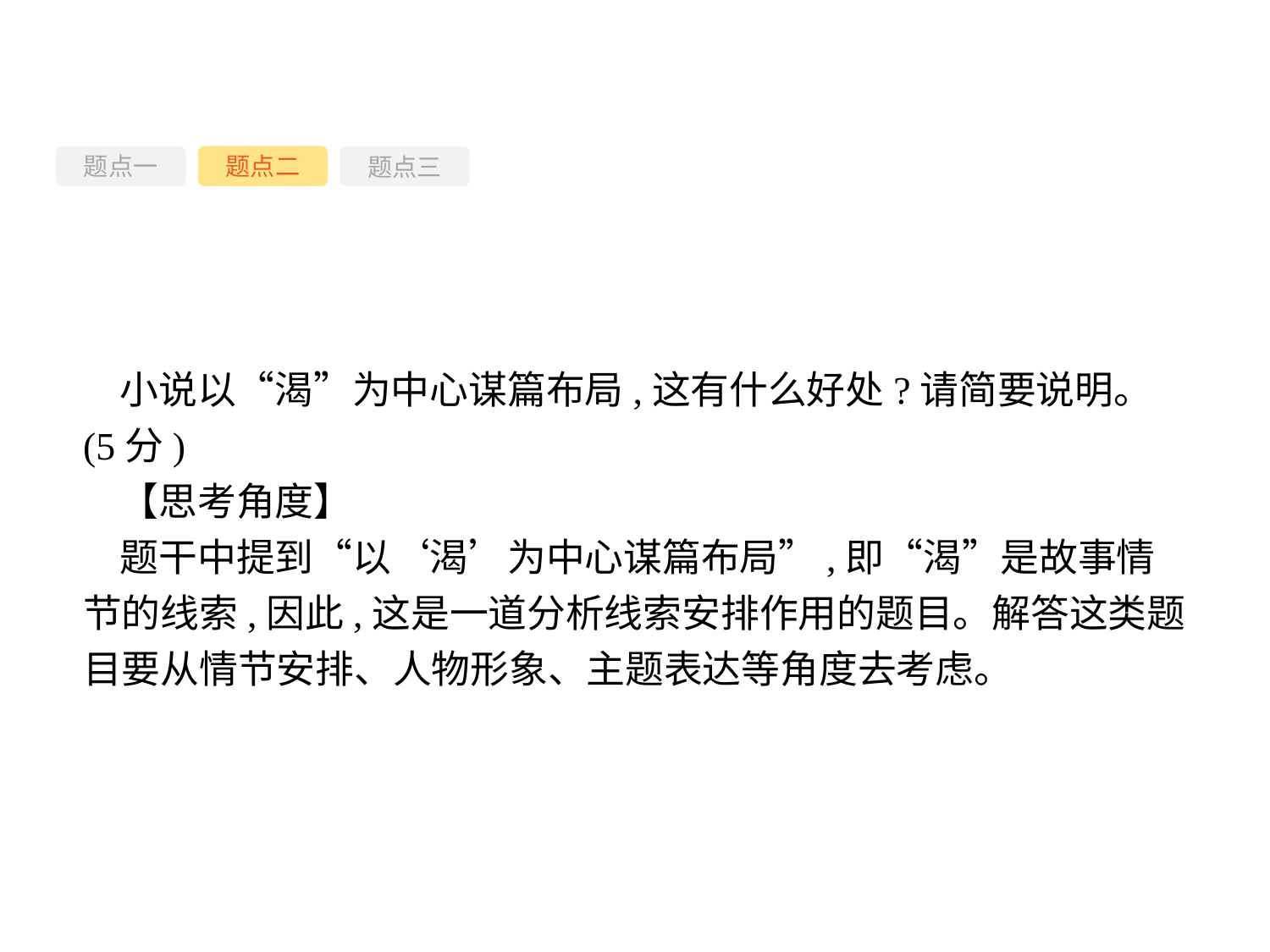

题点一
题点三
题点二
小说以“渴”为中心谋篇布局,这有什么好处?请简要说明。(5分)
【思考角度】
题干中提到“以‘渴’为中心谋篇布局”,即“渴”是故事情节的线索,因此,这是一道分析线索安排作用的题目。解答这类题目要从情节安排、人物形象、主题表达等角度去考虑。
-81-